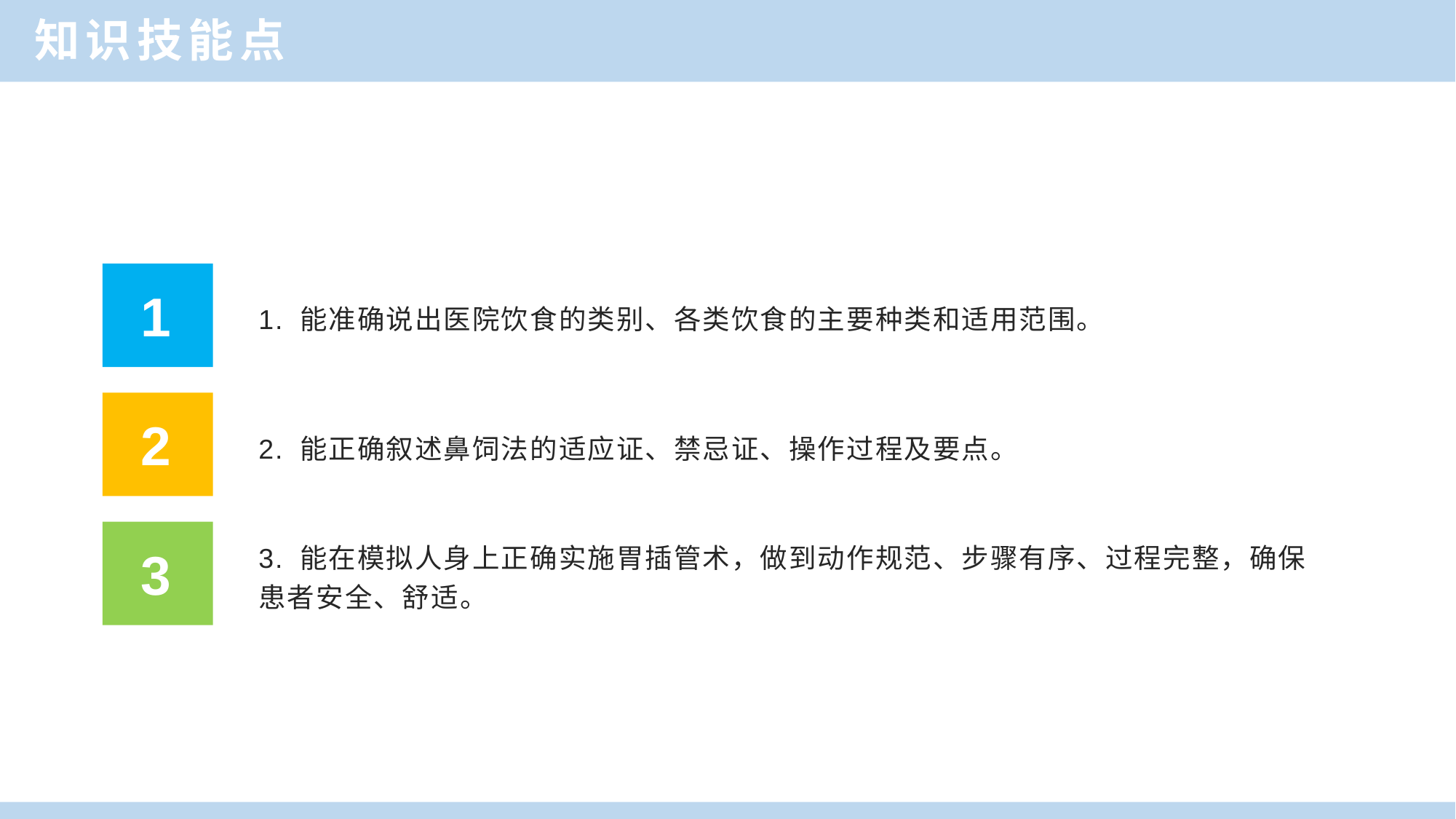

知识技能点

1. 能准确说出医院饮食的类别、各类饮食的主要种类和适用范围。
1

2. 能正确叙述鼻饲法的适应证、禁忌证、操作过程及要点。
2

3. 能在模拟人身上正确实施胃插管术，做到动作规范、步骤有序、过程完整，确保患者安全、舒适。
3